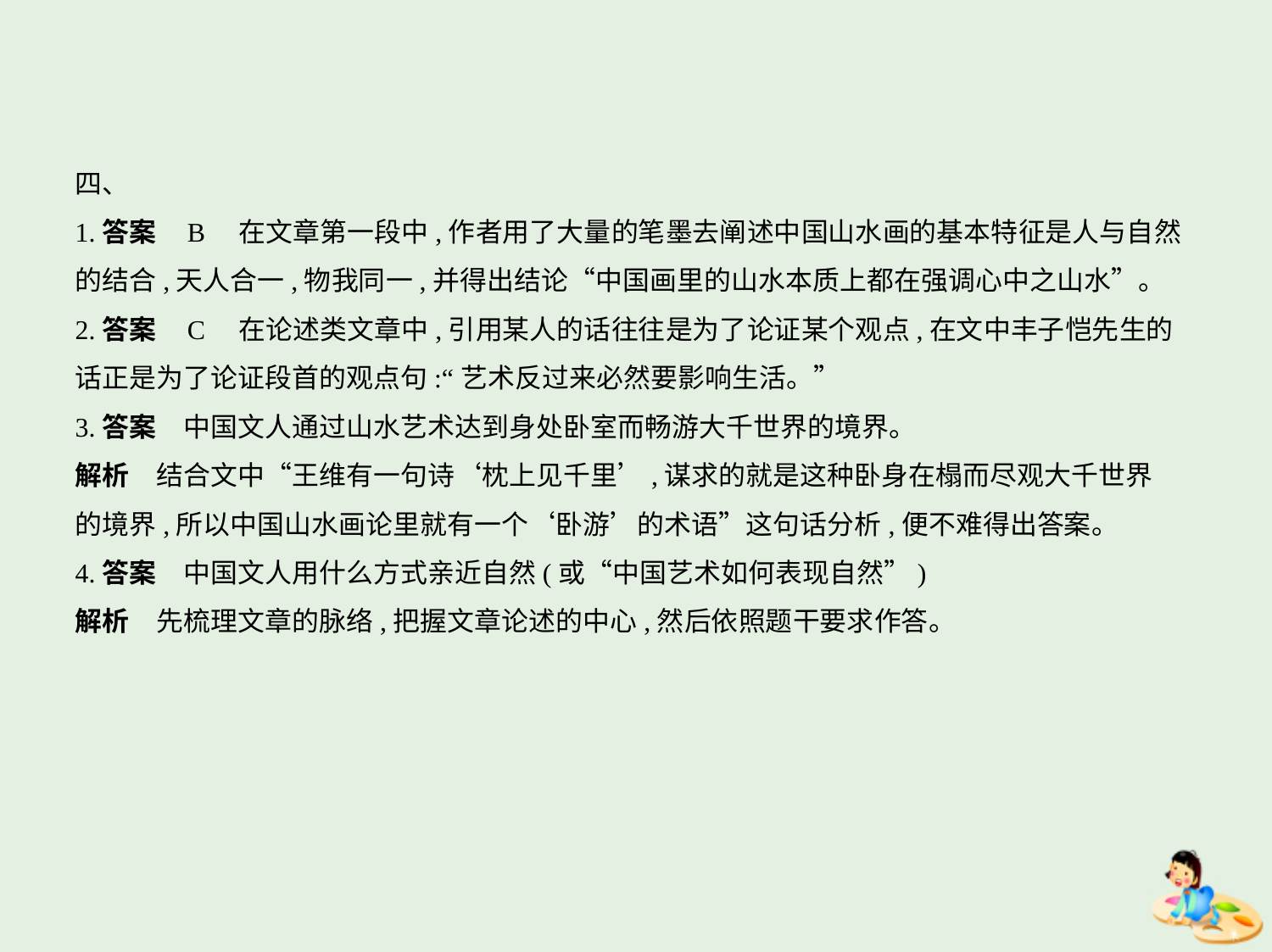

四、
1.答案    B　在文章第一段中,作者用了大量的笔墨去阐述中国山水画的基本特征是人与自然
的结合,天人合一,物我同一,并得出结论“中国画里的山水本质上都在强调心中之山水”。
2.答案    C　在论述类文章中,引用某人的话往往是为了论证某个观点,在文中丰子恺先生的
话正是为了论证段首的观点句:“艺术反过来必然要影响生活。”
3.答案　中国文人通过山水艺术达到身处卧室而畅游大千世界的境界。
解析　结合文中“王维有一句诗‘枕上见千里’,谋求的就是这种卧身在榻而尽观大千世界
的境界,所以中国山水画论里就有一个‘卧游’的术语”这句话分析,便不难得出答案。
4.答案　中国文人用什么方式亲近自然(或“中国艺术如何表现自然”)
解析　先梳理文章的脉络,把握文章论述的中心,然后依照题干要求作答。